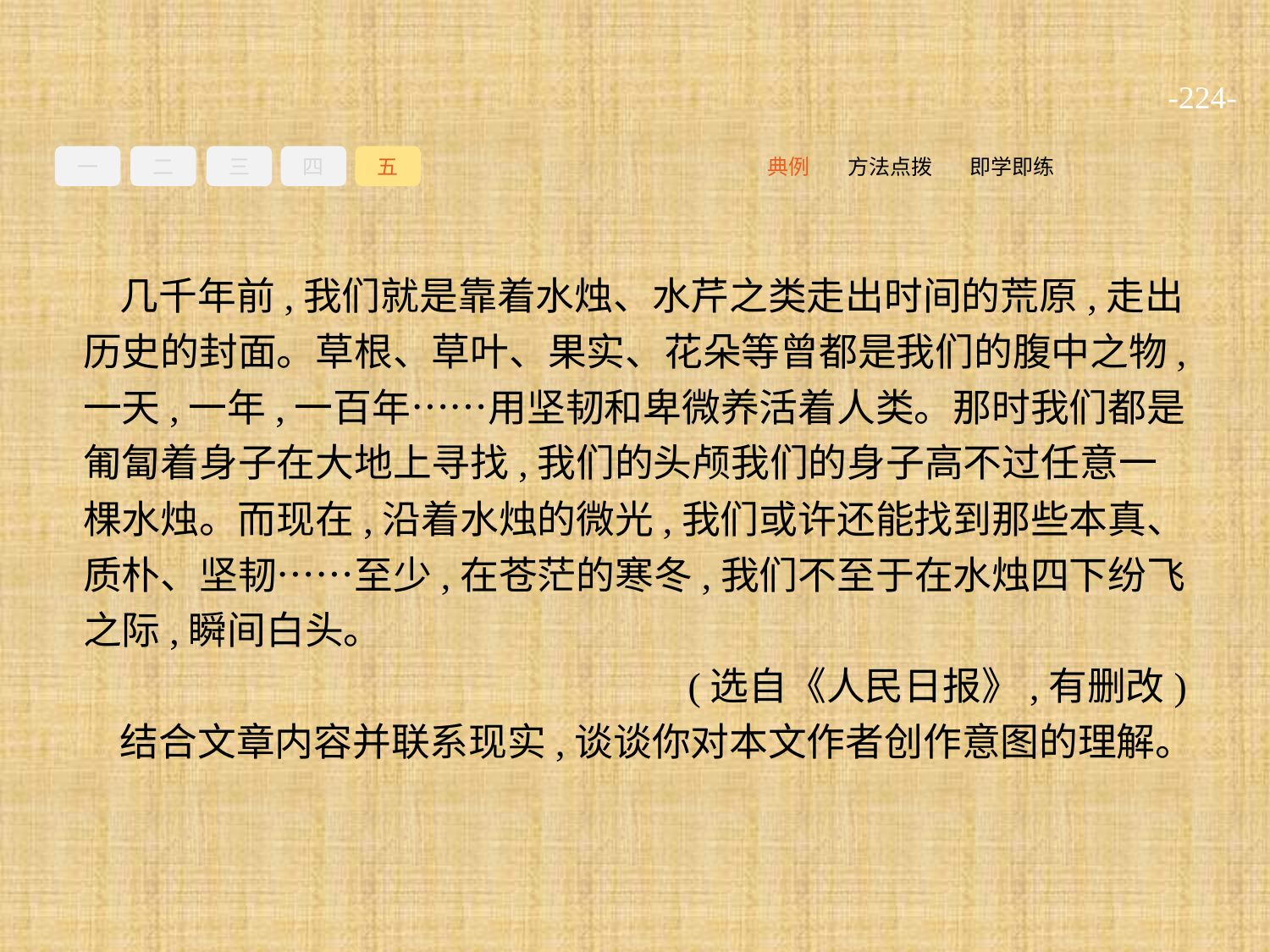

-224-
一
二
三
四
五
即学即练
方法点拨
典例
几千年前,我们就是靠着水烛、水芹之类走出时间的荒原,走出历史的封面。草根、草叶、果实、花朵等曾都是我们的腹中之物,一天,一年,一百年……用坚韧和卑微养活着人类。那时我们都是匍匐着身子在大地上寻找,我们的头颅我们的身子高不过任意一棵水烛。而现在,沿着水烛的微光,我们或许还能找到那些本真、质朴、坚韧……至少,在苍茫的寒冬,我们不至于在水烛四下纷飞之际,瞬间白头。
(选自《人民日报》,有删改)
结合文章内容并联系现实,谈谈你对本文作者创作意图的理解。